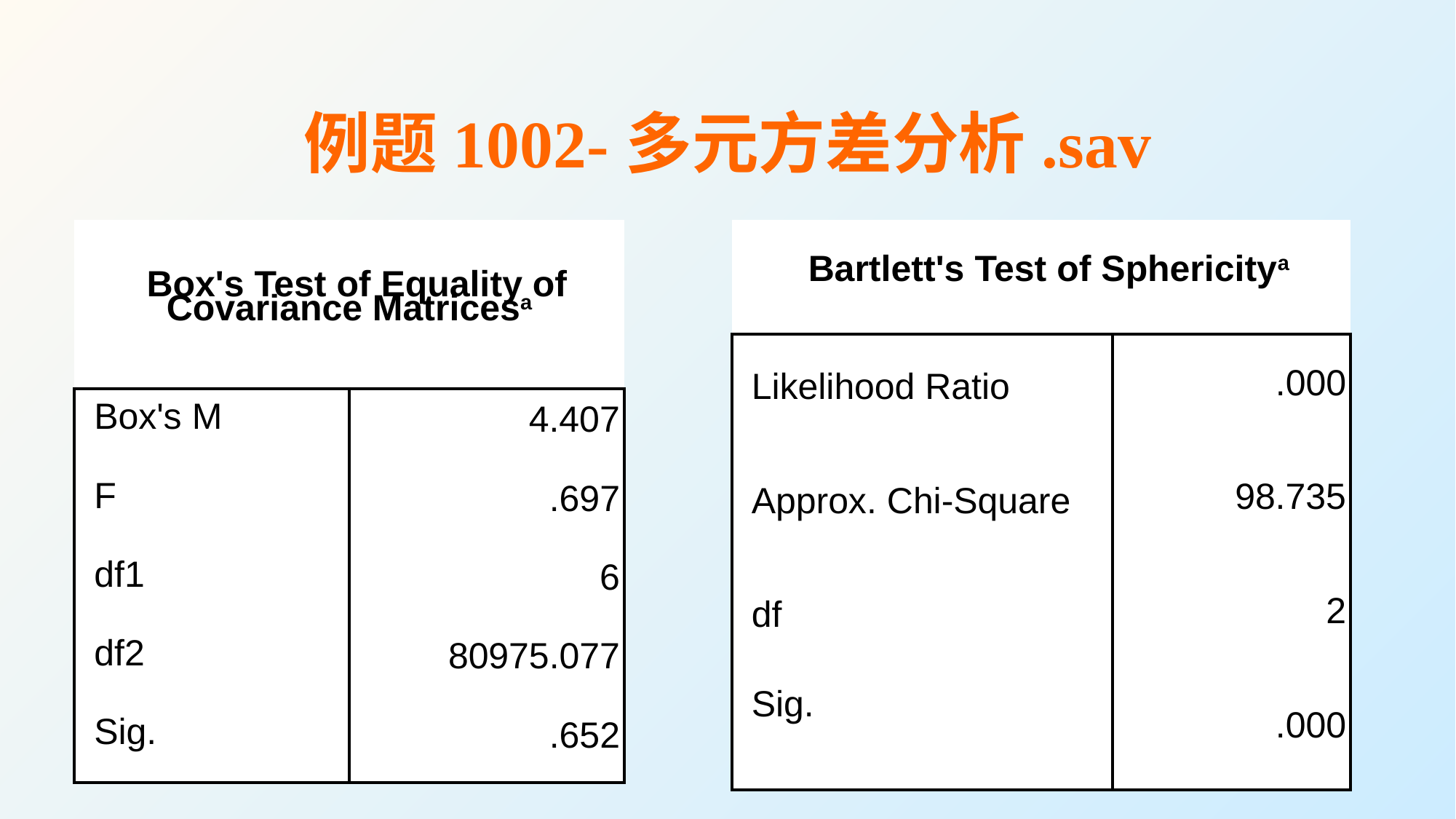

# 例题1002-多元方差分析.sav
| Box's Test of Equality of Covariance Matricesa |  |
| --- | --- |
| Box's M | 4.407 |
| F | .697 |
| df1 | 6 |
| df2 | 80975.077 |
| Sig. | .652 |
| Bartlett's Test of Sphericitya |  |
| --- | --- |
| Likelihood Ratio | .000 |
| Approx. Chi-Square | 98.735 |
| df | 2 |
| Sig. | .000 |